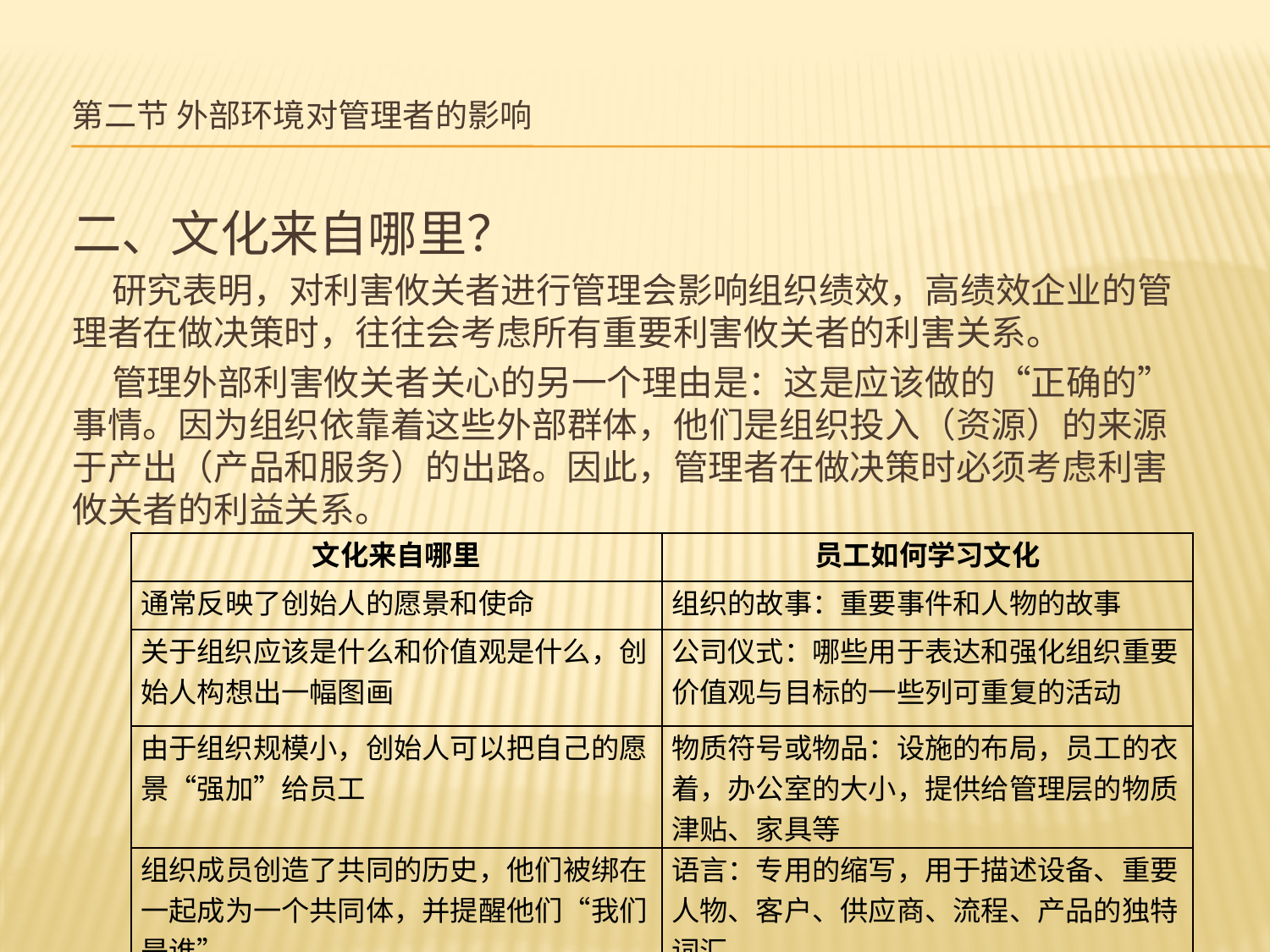

# 第二节 外部环境对管理者的影响
二、文化来自哪里？
    研究表明，对利害攸关者进行管理会影响组织绩效，高绩效企业的管理者在做决策时，往往会考虑所有重要利害攸关者的利害关系。
    管理外部利害攸关者关心的另一个理由是：这是应该做的“正确的”事情。因为组织依靠着这些外部群体，他们是组织投入（资源）的来源于产出（产品和服务）的出路。因此，管理者在做决策时必须考虑利害攸关者的利益关系。
| 文化来自哪里 | 员工如何学习文化 |
| --- | --- |
| 通常反映了创始人的愿景和使命 | 组织的故事：重要事件和人物的故事 |
| 关于组织应该是什么和价值观是什么，创始人构想出一幅图画 | 公司仪式：哪些用于表达和强化组织重要价值观与目标的一些列可重复的活动 |
| 由于组织规模小，创始人可以把自己的愿景“强加”给员工 | 物质符号或物品：设施的布局，员工的衣着，办公室的大小，提供给管理层的物质津贴、家具等 |
| 组织成员创造了共同的历史，他们被绑在一起成为一个共同体，并提醒他们“我们是谁” | 语言：专用的缩写，用于描述设备、重要人物、客户、供应商、流程、产品的独特词汇 |